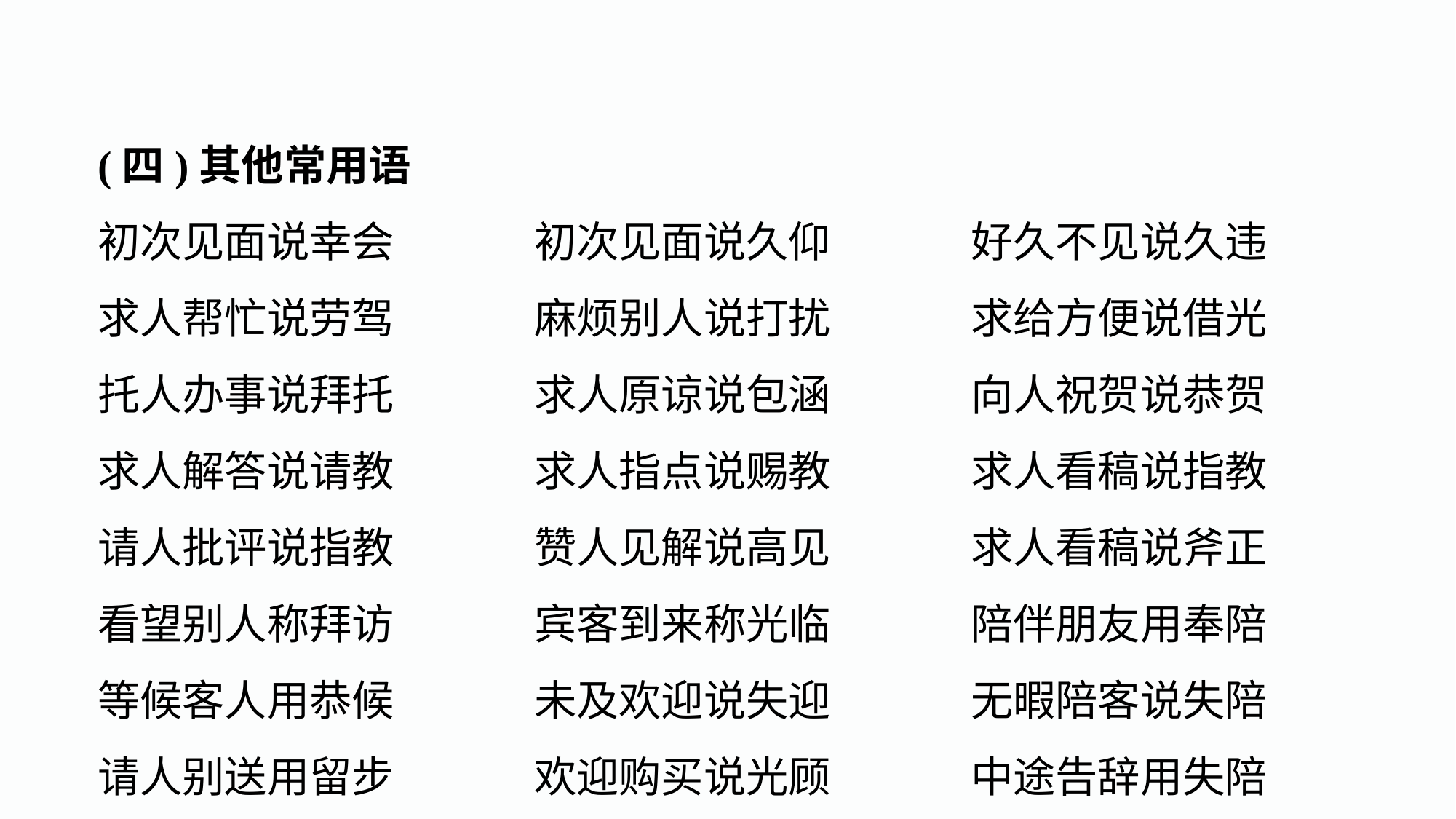

(四)其他常用语
初次见面说幸会		初次见面说久仰		好久不见说久违
求人帮忙说劳驾		麻烦别人说打扰		求给方便说借光
托人办事说拜托		求人原谅说包涵		向人祝贺说恭贺
求人解答说请教		求人指点说赐教		求人看稿说指教
请人批评说指教		赞人见解说高见		求人看稿说斧正
看望别人称拜访		宾客到来称光临		陪伴朋友用奉陪
等候客人用恭候		未及欢迎说失迎		无暇陪客说失陪
请人别送用留步		欢迎购买说光顾		中途告辞用失陪